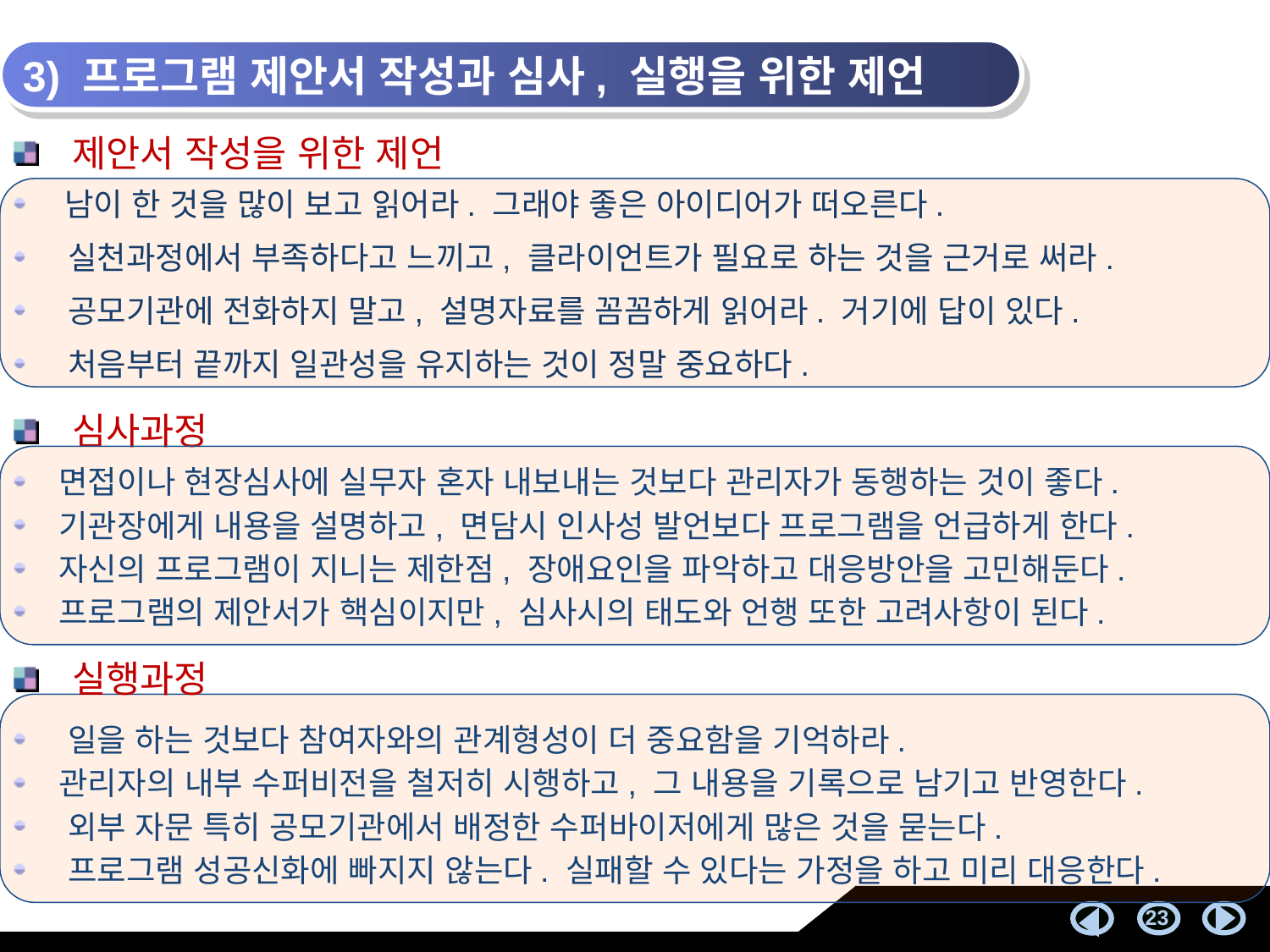

3) 프로그램 제안서 작성과 심사, 실행을 위한 제언
  제안서 작성을 위한 제언

  남이 한 것을 많이 보고 읽어라. 그래야 좋은 아이디어가 떠오른다.
  실천과정에서 부족하다고 느끼고, 클라이언트가 필요로 하는 것을 근거로 써라.
  공모기관에 전화하지 말고, 설명자료를 꼼꼼하게 읽어라. 거기에 답이 있다.
  처음부터 끝까지 일관성을 유지하는 것이 정말 중요하다.
  심사과정

 면접이나 현장심사에 실무자 혼자 내보내는 것보다 관리자가 동행하는 것이 좋다.
 기관장에게 내용을 설명하고, 면담시 인사성 발언보다 프로그램을 언급하게 한다.
 자신의 프로그램이 지니는 제한점, 장애요인을 파악하고 대응방안을 고민해둔다.
 프로그램의 제안서가 핵심이지만, 심사시의 태도와 언행 또한 고려사항이 된다.
  실행과정

  일을 하는 것보다 참여자와의 관계형성이 더 중요함을 기억하라.
 관리자의 내부 수퍼비전을 철저히 시행하고, 그 내용을 기록으로 남기고 반영한다.
  외부 자문 특히 공모기관에서 배정한 수퍼바이저에게 많은 것을 묻는다.
  프로그램 성공신화에 빠지지 않는다. 실패할 수 있다는 가정을 하고 미리 대응한다.